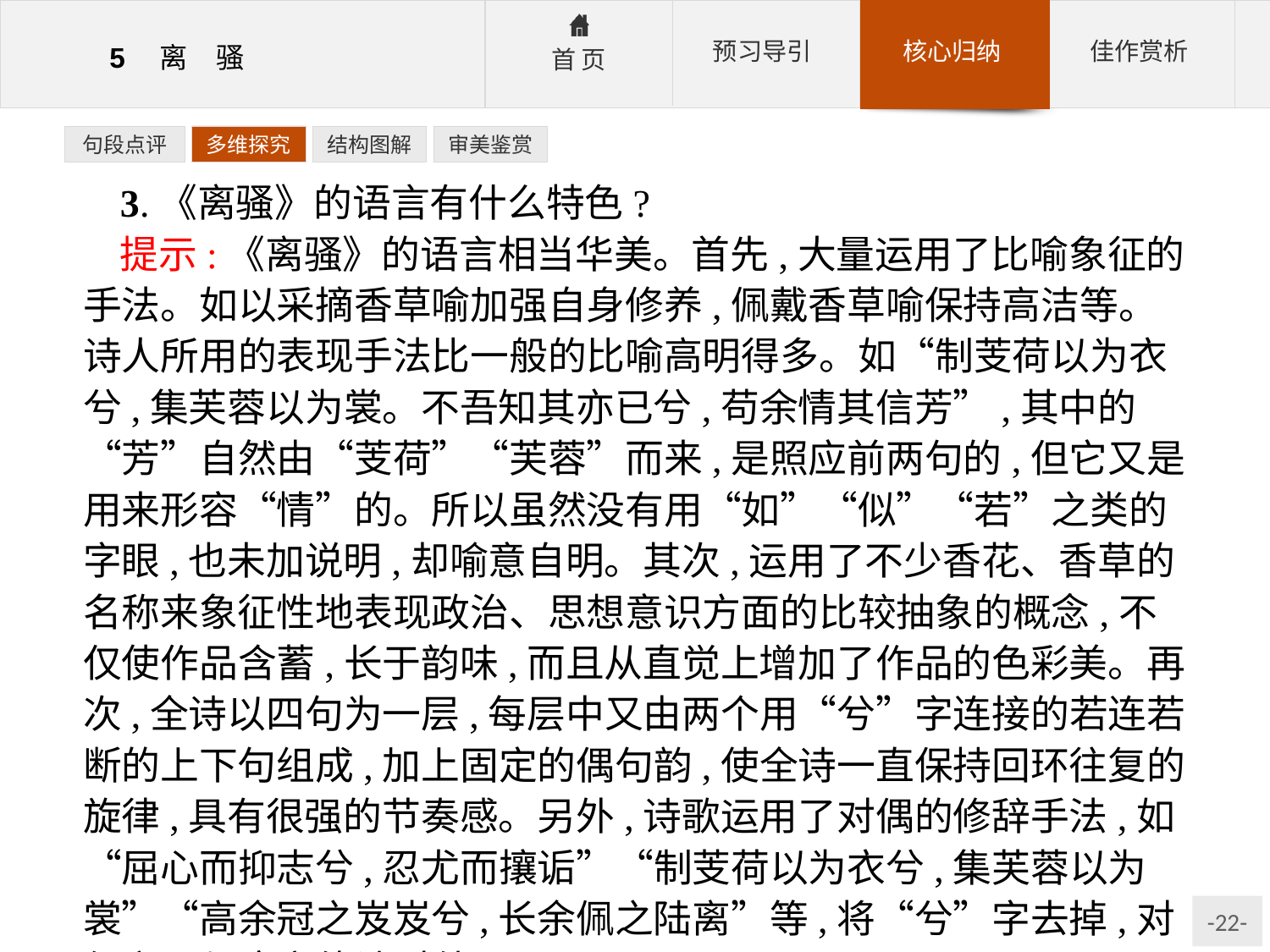

句段点评
多维探究
结构图解
审美鉴赏
3.《离骚》的语言有什么特色?
提示:《离骚》的语言相当华美。首先,大量运用了比喻象征的手法。如以采摘香草喻加强自身修养,佩戴香草喻保持高洁等。诗人所用的表现手法比一般的比喻高明得多。如“制芰荷以为衣兮,集芙蓉以为裳。不吾知其亦已兮,苟余情其信芳”,其中的“芳”自然由“芰荷”“芙蓉”而来,是照应前两句的,但它又是用来形容“情”的。所以虽然没有用“如”“似”“若”之类的字眼,也未加说明,却喻意自明。其次,运用了不少香花、香草的名称来象征性地表现政治、思想意识方面的比较抽象的概念,不仅使作品含蓄,长于韵味,而且从直觉上增加了作品的色彩美。再次,全诗以四句为一层,每层中又由两个用“兮”字连接的若连若断的上下句组成,加上固定的偶句韵,使全诗一直保持回环往复的旋律,具有很强的节奏感。另外,诗歌运用了对偶的修辞手法,如“屈心而抑志兮,忍尤而攘诟”“制芰荷以为衣兮,集芙蓉以为裳”“高余冠之岌岌兮,长余佩之陆离”等,将“兮”字去掉,对偶之工与唐宋律诗对仗无异。